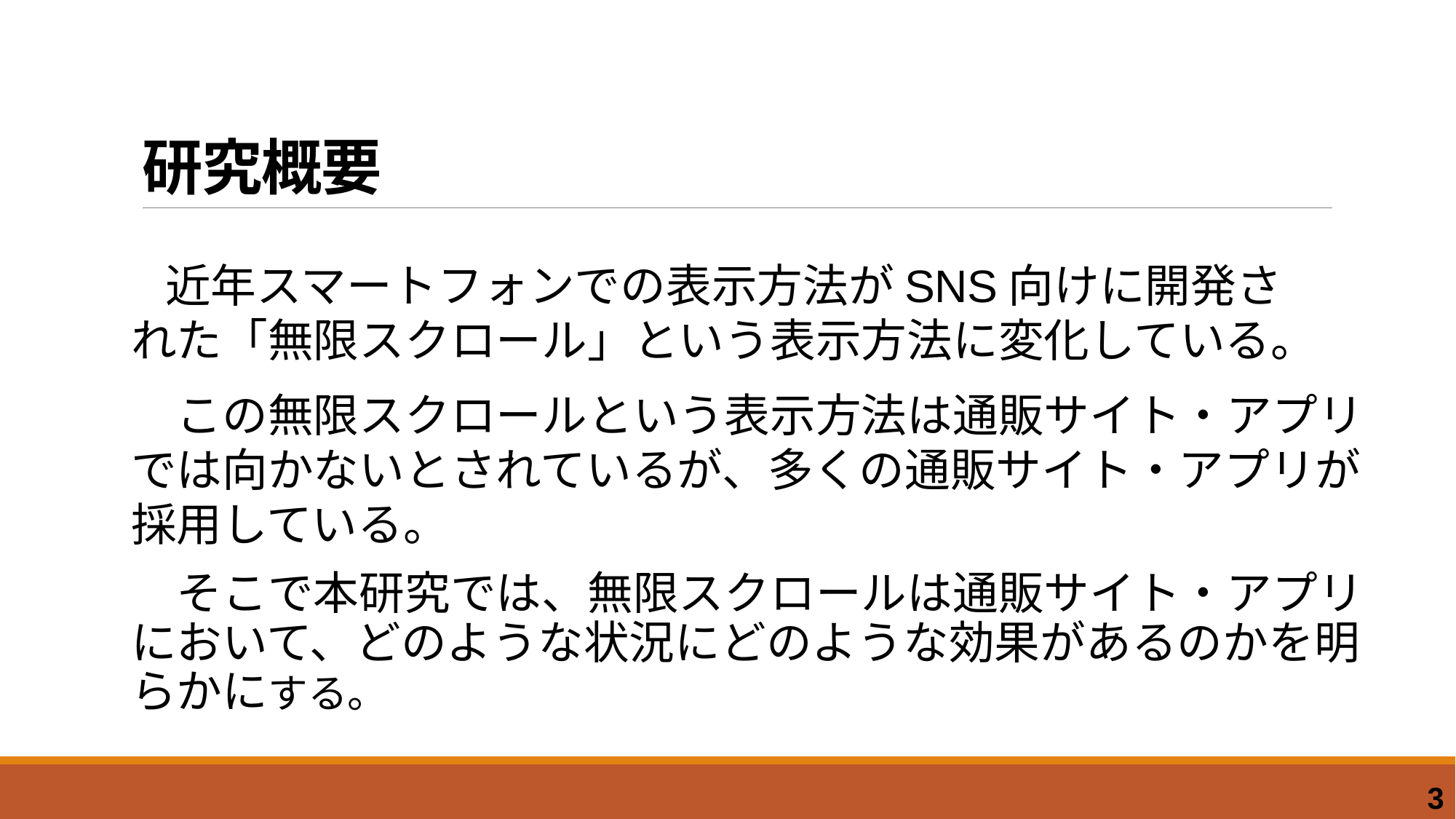

# 研究概要
　近年スマートフォンでの表示方法がSNS向けに開発さ　　れた「無限スクロール」という表示方法に変化している。
　この無限スクロールという表示方法は通販サイト・アプリでは向かないとされているが、多くの通販サイト・アプリが採用している。
　そこで本研究では、無限スクロールは通販サイト・アプリにおいて、どのような状況にどのような効果があるのかを明らかにする。
3